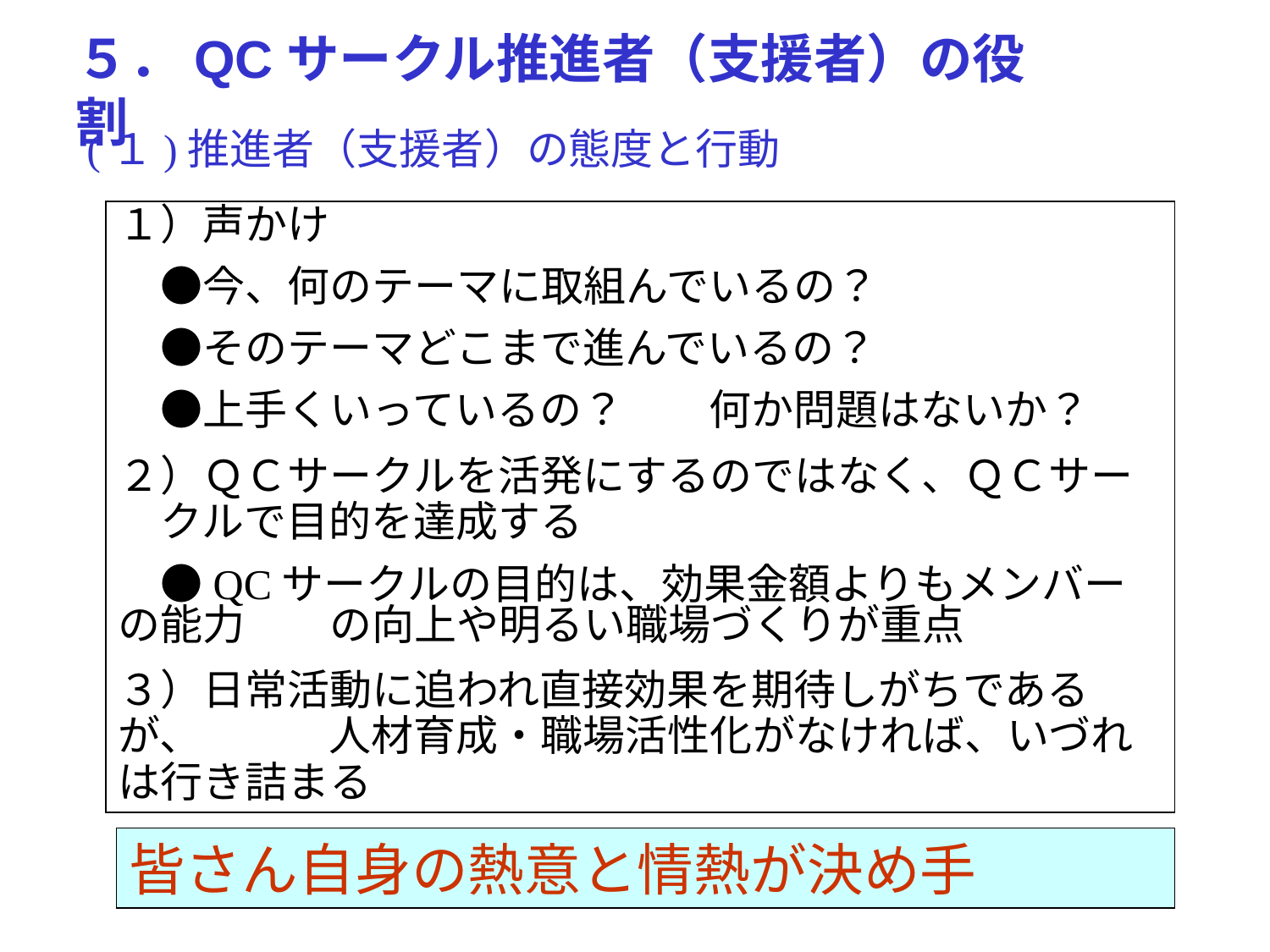

５．QCサークル推進者（支援者）の役割
(１)推進者（支援者）の態度と行動
１）声かけ
　●今、何のテーマに取組んでいるの？
　●そのテーマどこまで進んでいるの？
　●上手くいっているの？　　何か問題はないか？
２）ＱＣサークルを活発にするのではなく、ＱＣサー　クルで目的を達成する
　●QCサークルの目的は、効果金額よりもメンバーの能力　　の向上や明るい職場づくりが重点
３）日常活動に追われ直接効果を期待しがちであるが、　　　人材育成・職場活性化がなければ、いづれは行き詰まる
皆さん自身の熱意と情熱が決め手